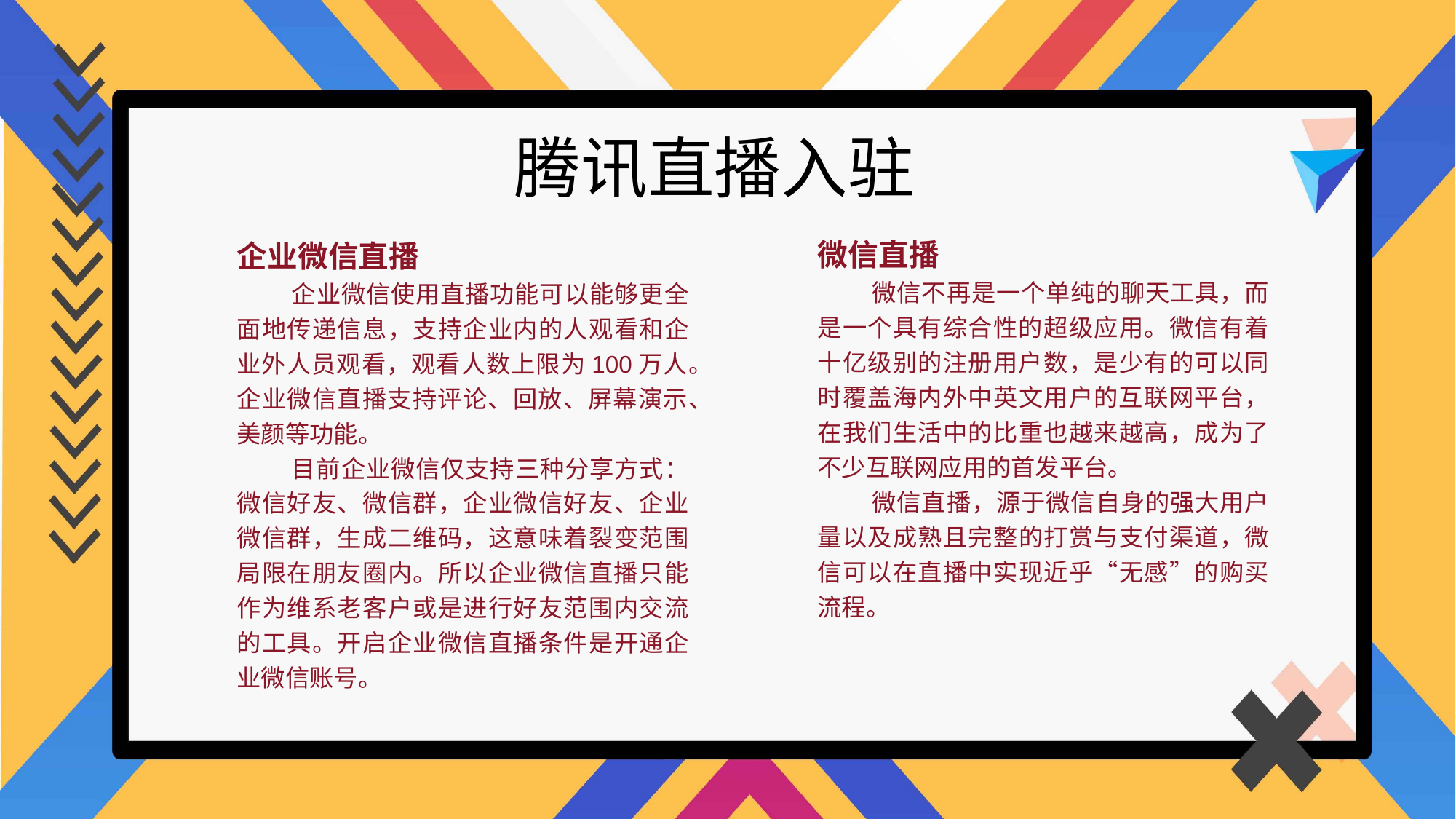

腾讯直播入驻
微信直播
微信不再是一个单纯的聊天工具，而是一个具有综合性的超级应用。微信有着十亿级别的注册用户数，是少有的可以同时覆盖海内外中英文用户的互联网平台，在我们生活中的比重也越来越高，成为了不少互联网应用的首发平台。
微信直播，源于微信自身的强大用户量以及成熟且完整的打赏与支付渠道，微信可以在直播中实现近乎“无感”的购买流程。

企业微信直播
企业微信使用直播功能可以能够更全面地传递信息，支持企业内的人观看和企业外人员观看，观看人数上限为100万人。企业微信直播支持评论、回放、屏幕演示、美颜等功能。
目前企业微信仅支持三种分享方式：微信好友、微信群，企业微信好友、企业微信群，生成二维码，这意味着裂变范围局限在朋友圈内。所以企业微信直播只能作为维系老客户或是进行好友范围内交流的工具。开启企业微信直播条件是开通企业微信账号。